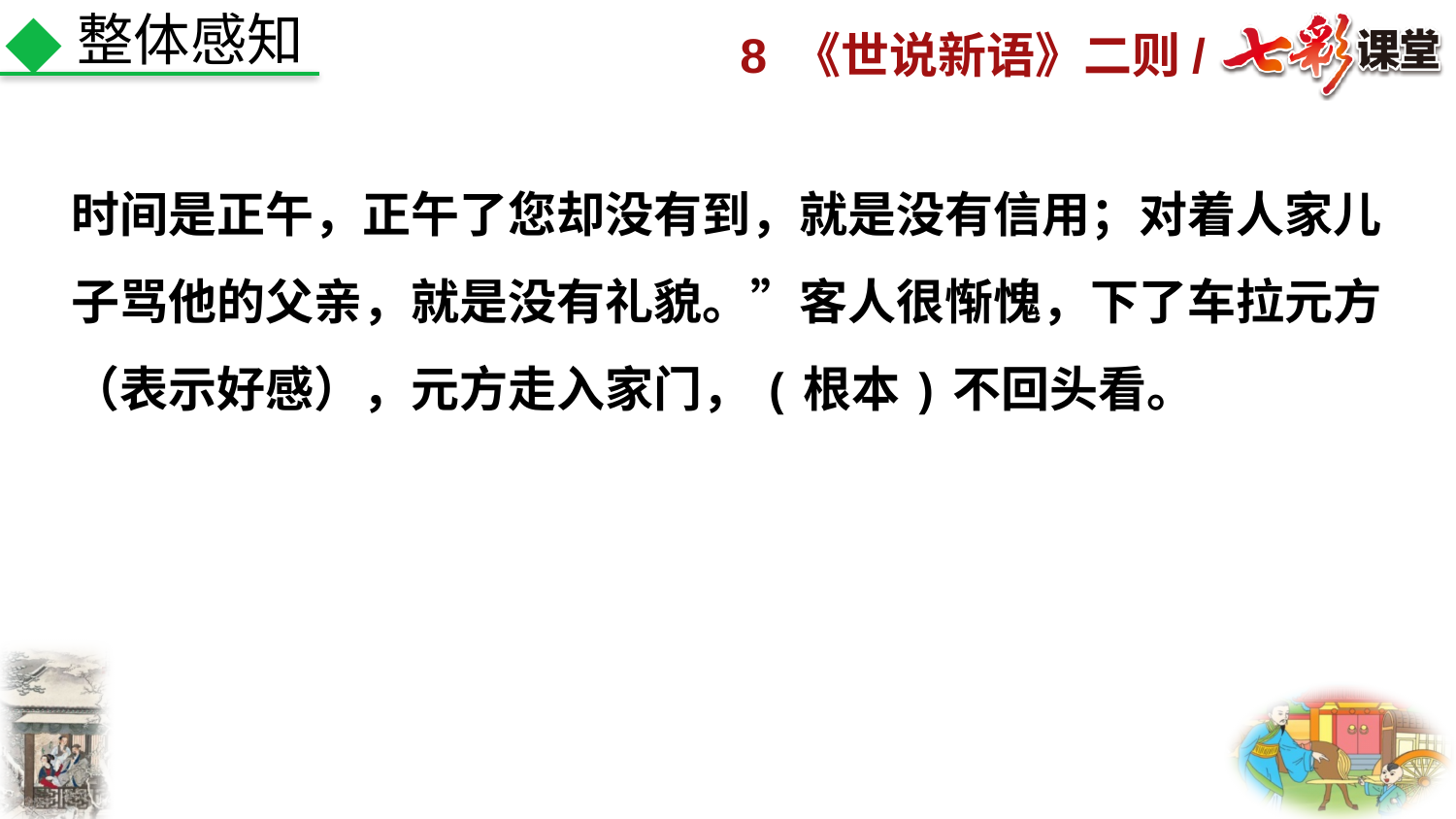

整体感知

时间是正午，正午了您却没有到，就是没有信用；对着人家儿子骂他的父亲，就是没有礼貌。”客人很惭愧，下了车拉元方（表示好感），元方走入家门，(根本)不回头看。